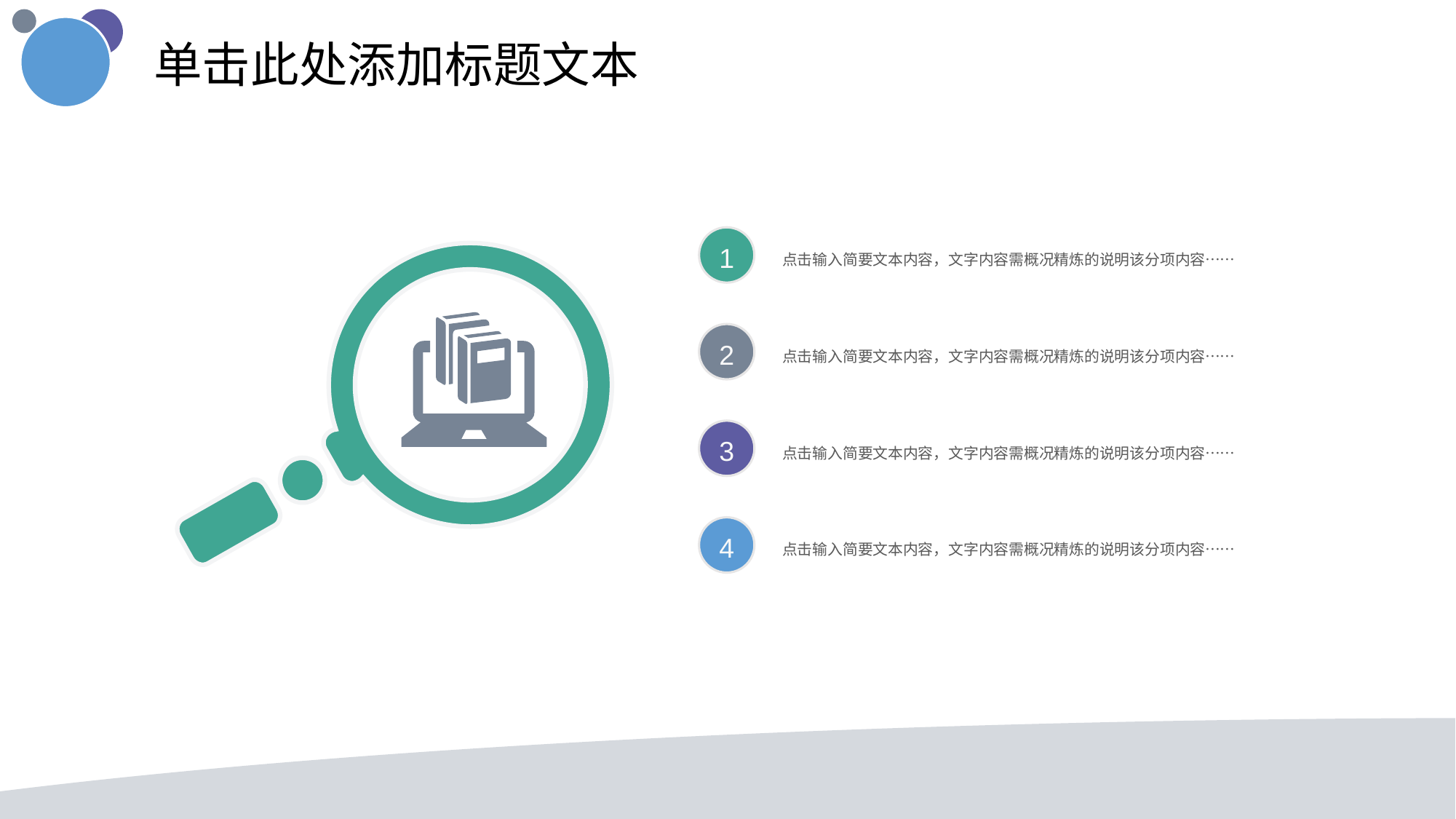

单击此处添加标题文本

1
点击输入简要文本内容，文字内容需概况精炼的说明该分项内容……
2
点击输入简要文本内容，文字内容需概况精炼的说明该分项内容……
3
点击输入简要文本内容，文字内容需概况精炼的说明该分项内容……
4
点击输入简要文本内容，文字内容需概况精炼的说明该分项内容……